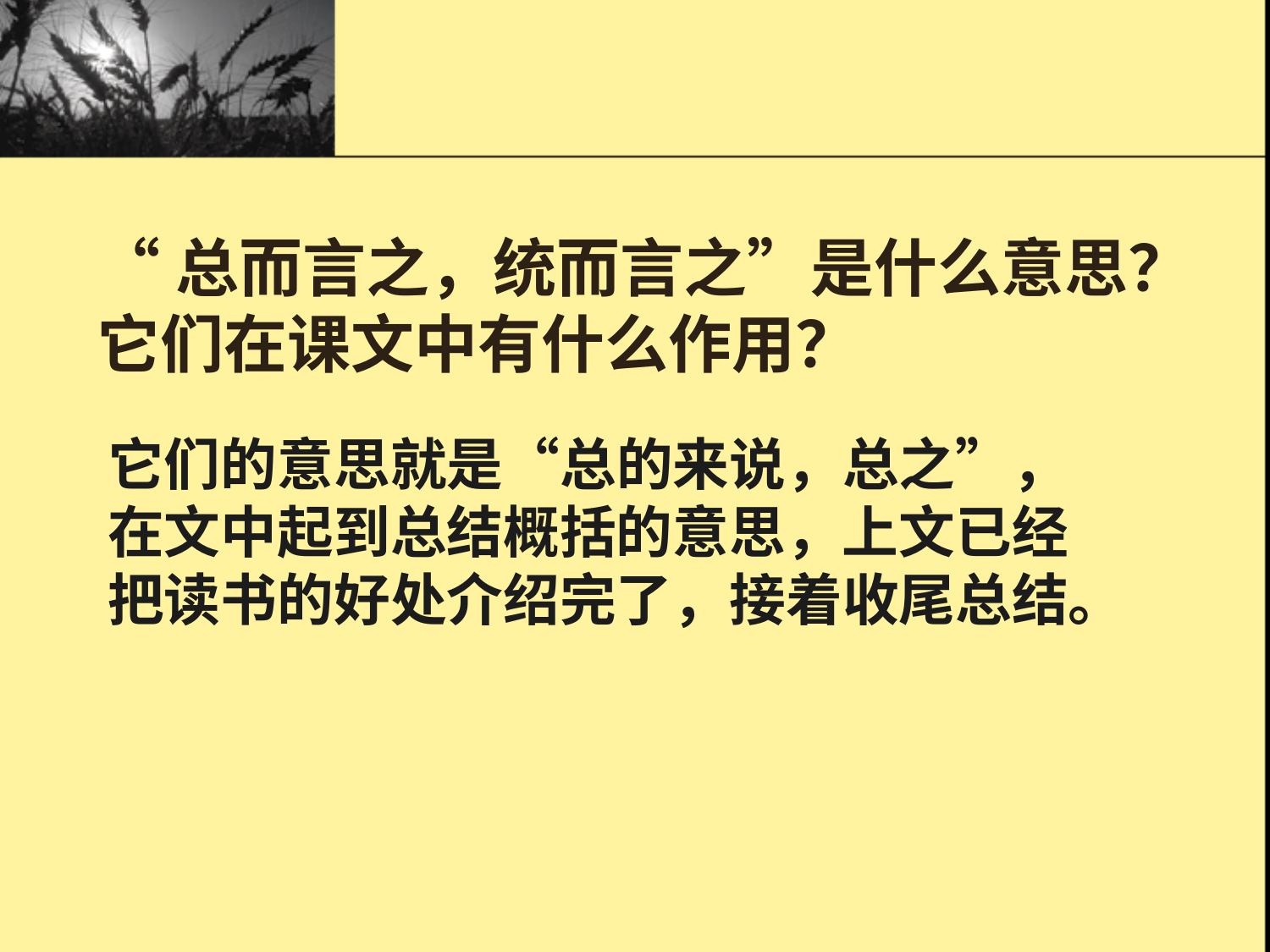

“总而言之，统而言之”是什么意思？它们在课文中有什么作用？
它们的意思就是“总的来说，总之”，在文中起到总结概括的意思，上文已经把读书的好处介绍完了，接着收尾总结。